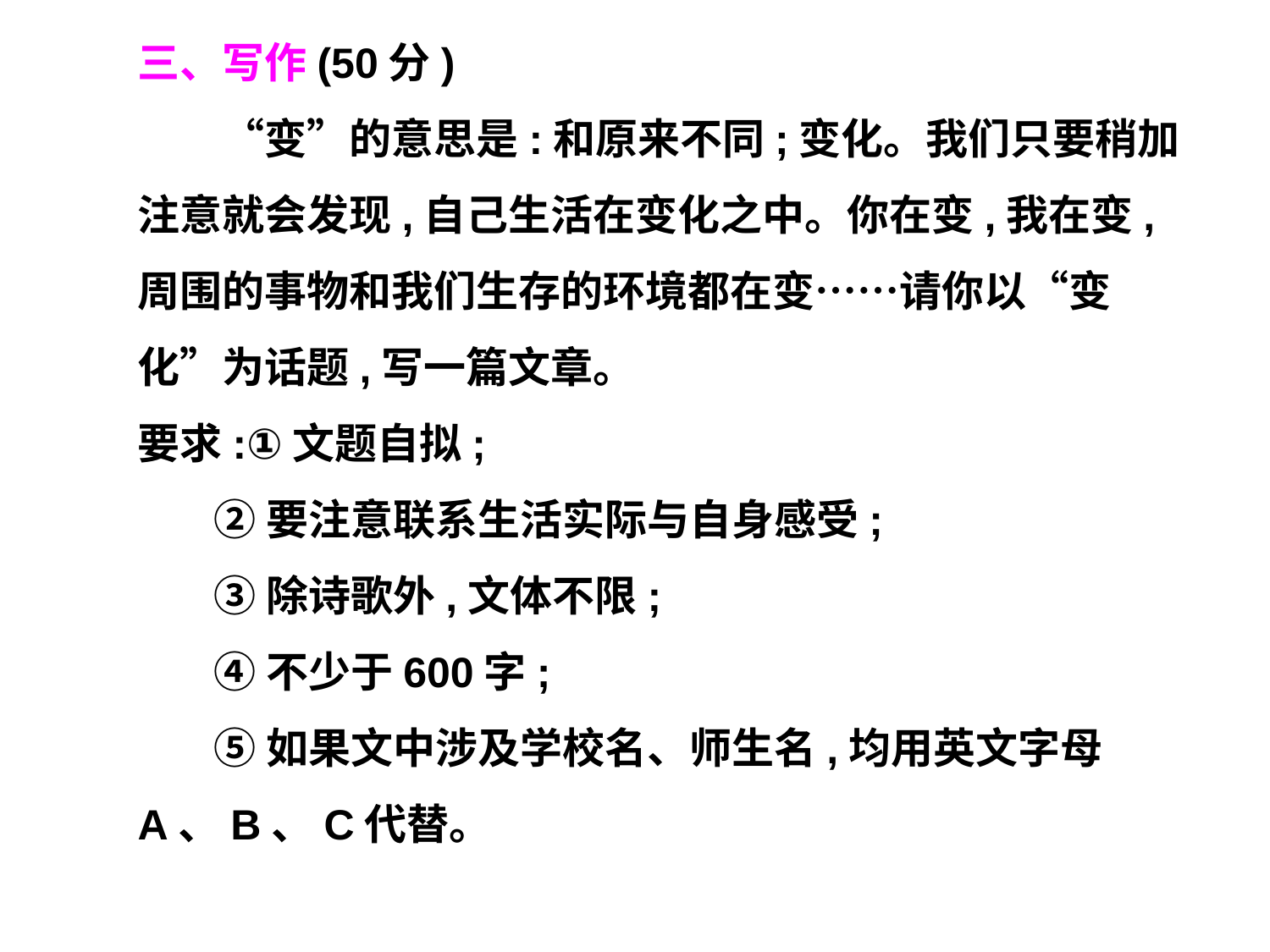

三、写作(50分)
　　“变”的意思是:和原来不同;变化。我们只要稍加注意就会发现,自己生活在变化之中。你在变,我在变,周围的事物和我们生存的环境都在变……请你以“变化”为话题,写一篇文章。
要求:①文题自拟;
        ②要注意联系生活实际与自身感受;
        ③除诗歌外,文体不限;
        ④不少于600字;
        ⑤如果文中涉及学校名、师生名,均用英文字母A、B、C代替。